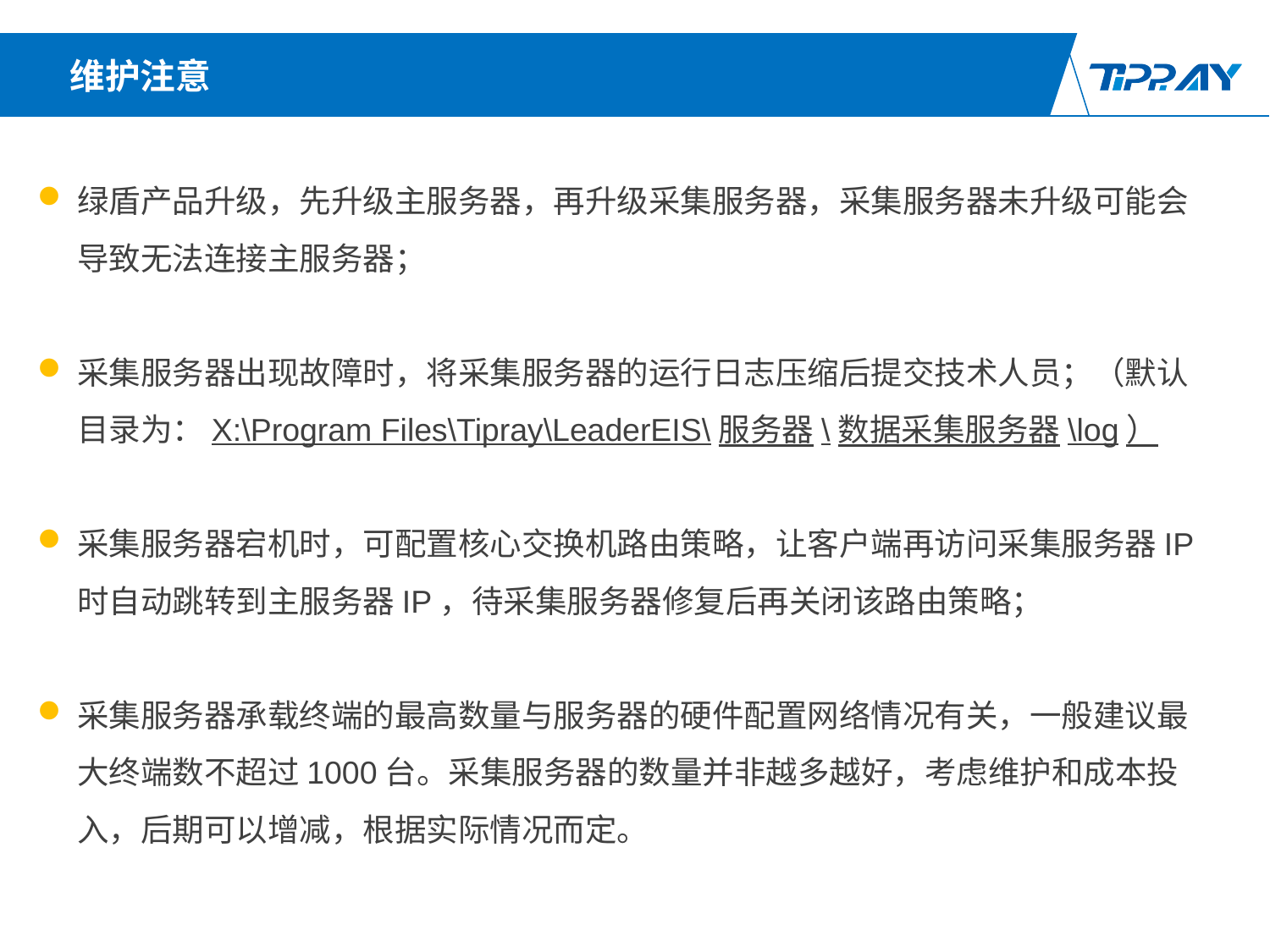

维护注意
绿盾产品升级，先升级主服务器，再升级采集服务器，采集服务器未升级可能会导致无法连接主服务器；

采集服务器出现故障时，将采集服务器的运行日志压缩后提交技术人员；（默认目录为：X:\Program Files\Tipray\LeaderEIS\服务器\数据采集服务器\log）

采集服务器宕机时，可配置核心交换机路由策略，让客户端再访问采集服务器IP时自动跳转到主服务器IP，待采集服务器修复后再关闭该路由策略；

采集服务器承载终端的最高数量与服务器的硬件配置网络情况有关，一般建议最大终端数不超过1000台。采集服务器的数量并非越多越好，考虑维护和成本投入，后期可以增减，根据实际情况而定。